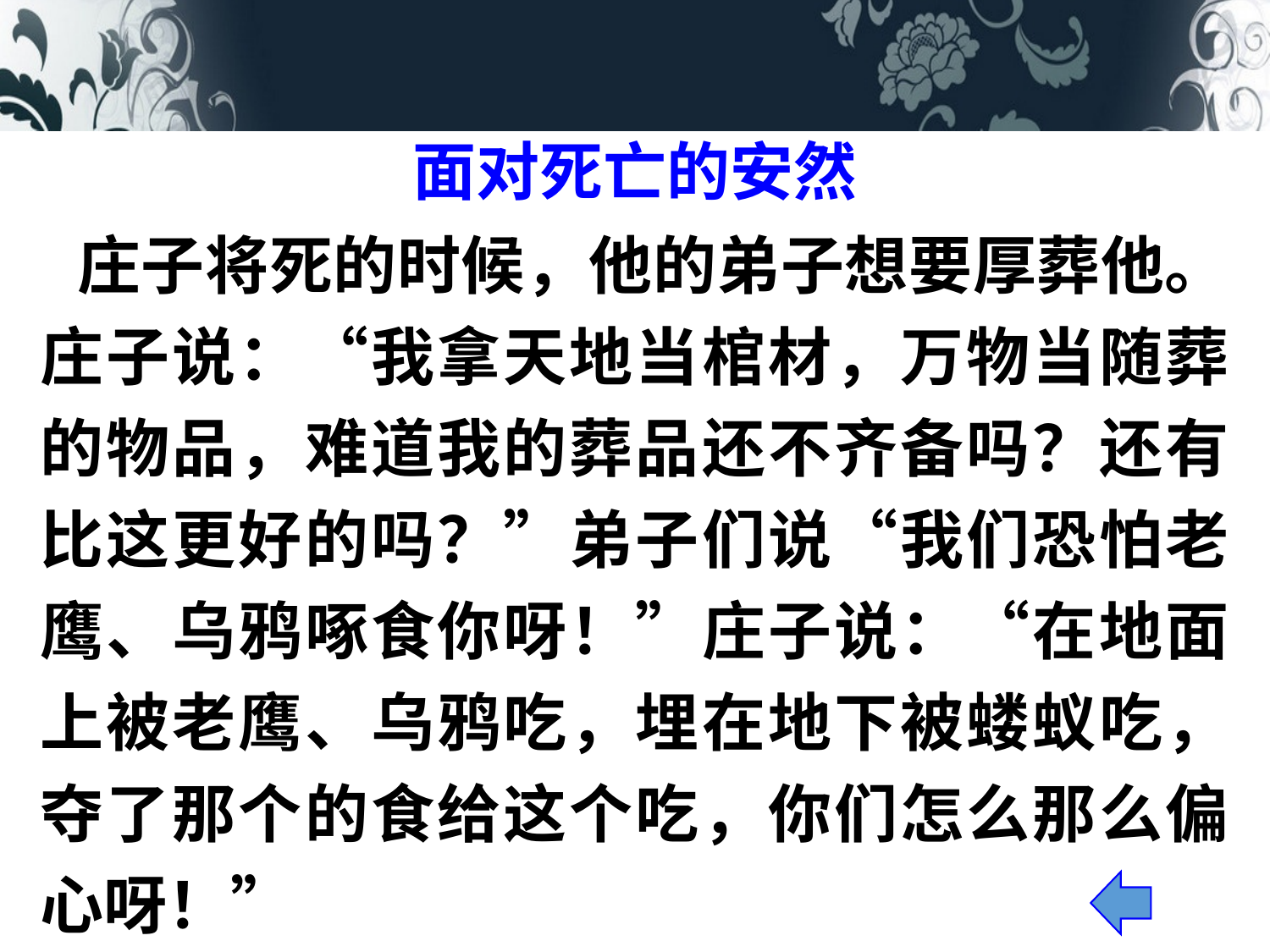

面对死亡的安然
庄子将死的时候，他的弟子想要厚葬他。庄子说：“我拿天地当棺材，万物当随葬的物品，难道我的葬品还不齐备吗？还有比这更好的吗？”弟子们说“我们恐怕老鹰、乌鸦啄食你呀！”庄子说：“在地面上被老鹰、乌鸦吃，埋在地下被蝼蚁吃，夺了那个的食给这个吃，你们怎么那么偏心呀！”